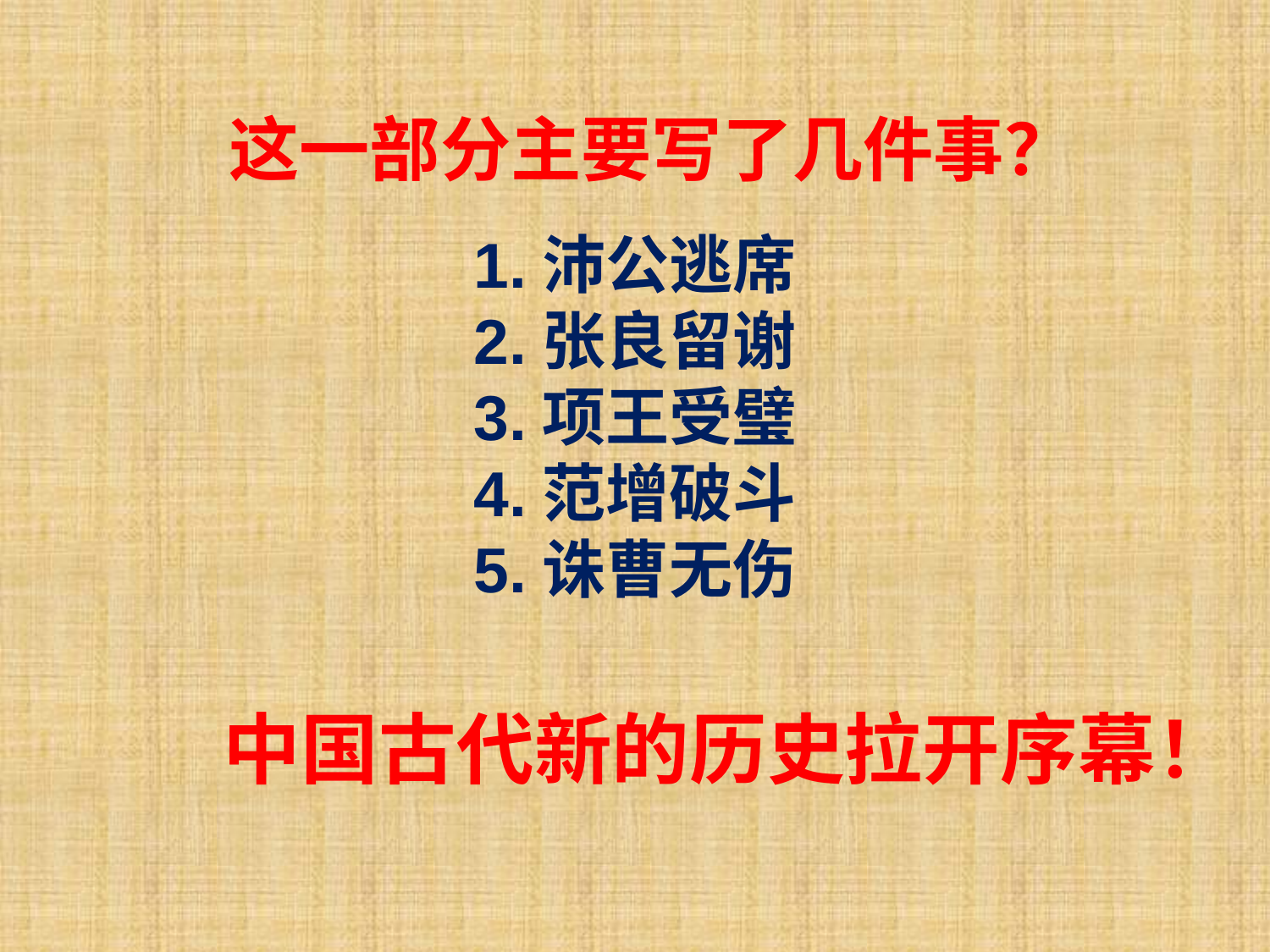

这一部分主要写了几件事？
1.沛公逃席
2.张良留谢
3.项王受璧
4.范增破斗
5.诛曹无伤
中国古代新的历史拉开序幕！